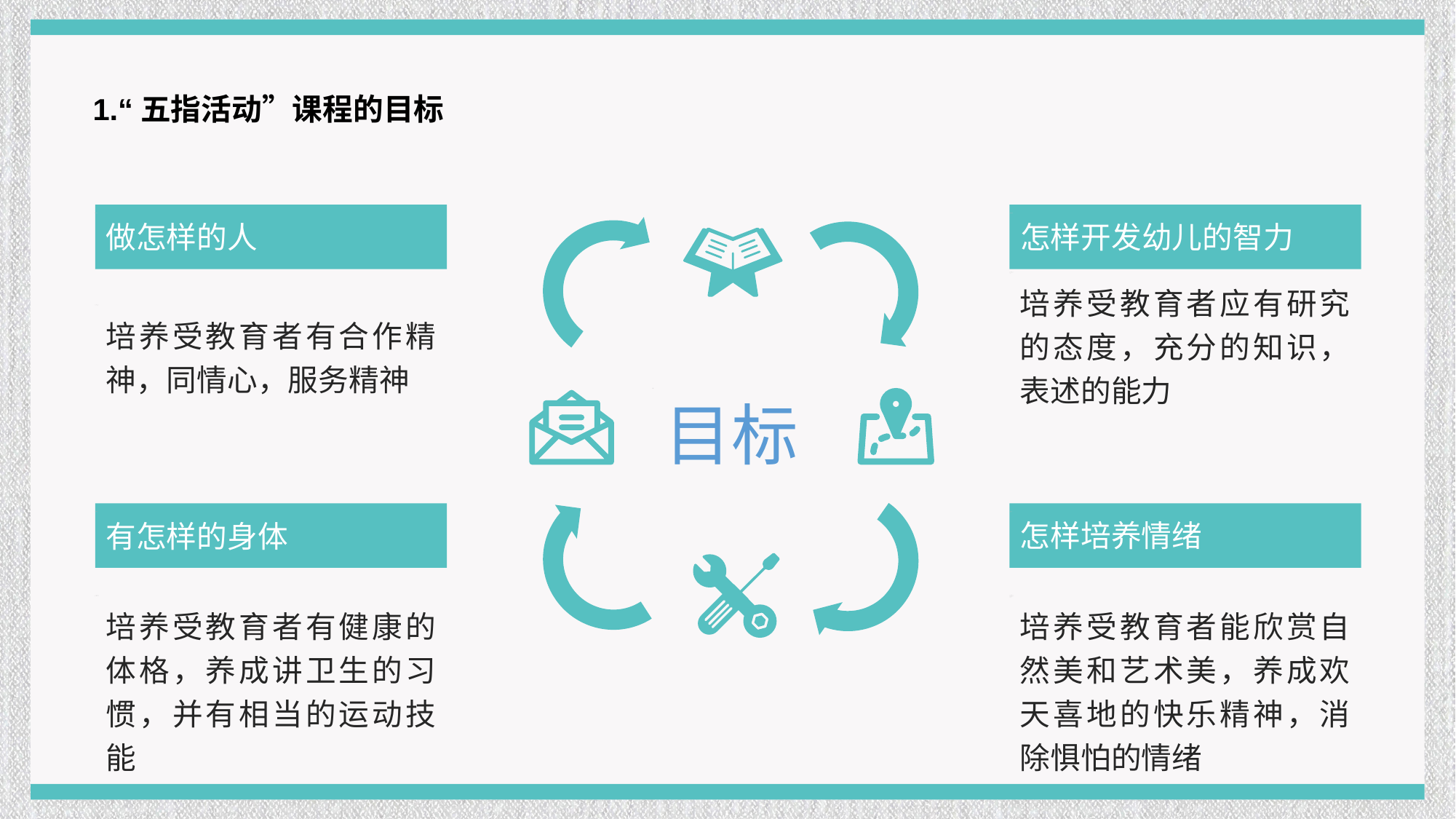

1.“五指活动”课程的目标

怎样开发幼儿的智力
做怎样的人

培养受教育者应有研究的态度，充分的知识，表述的能力
培养受教育者有合作精神，同情心，服务精神
目标

怎样培养情绪
有怎样的身体

培养受教育者有健康的体格，养成讲卫生的习惯，并有相当的运动技能
培养受教育者能欣赏自然美和艺术美，养成欢天喜地的快乐精神，消除惧怕的情绪